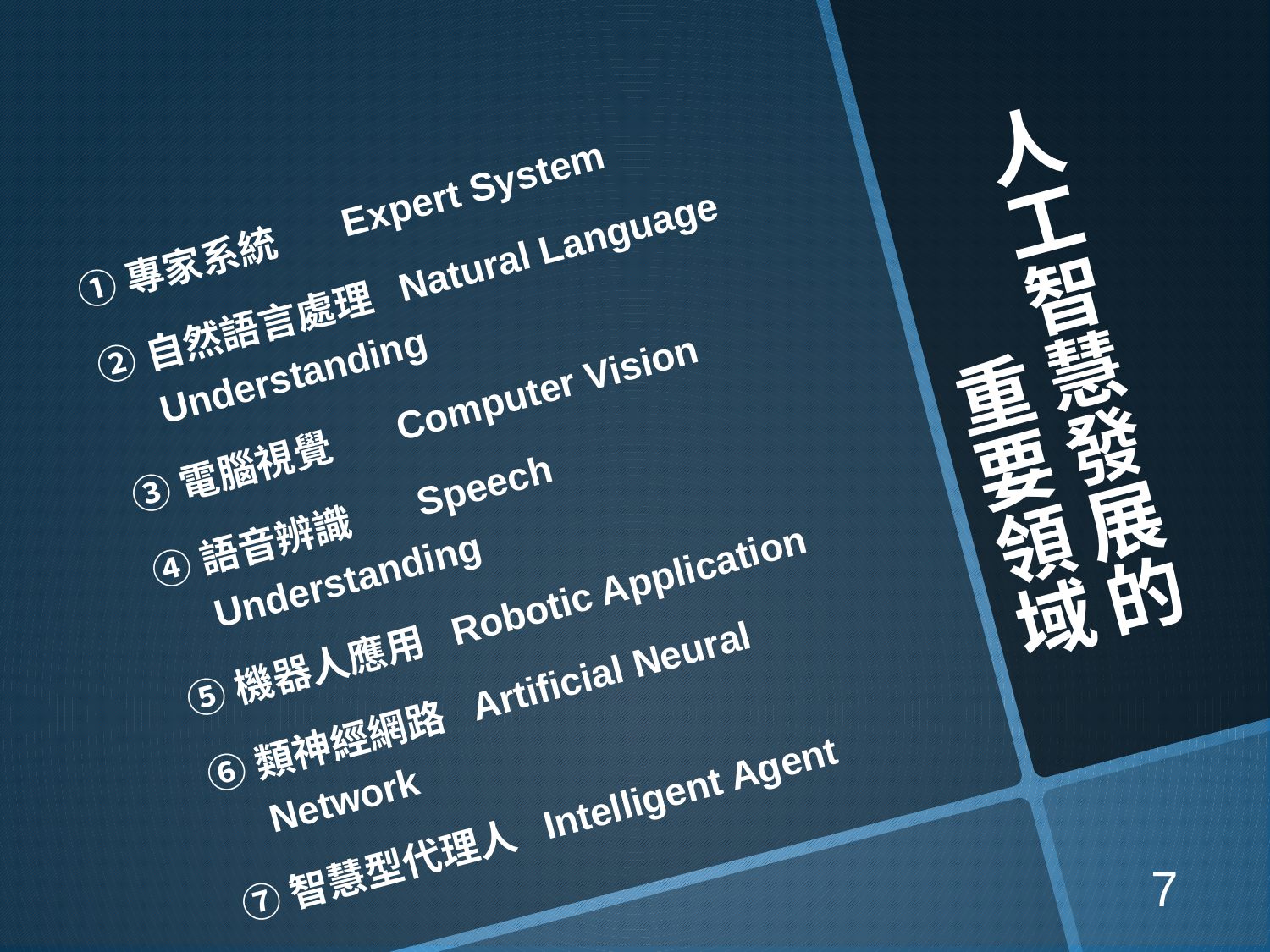

# 人工智慧發展的 重要領域

專家系統	Expert System
自然語言處理	Natural Language 	Understanding
電腦視覺	Computer Vision
語音辨識	Speech 	Understanding
機器人應用	Robotic Application
類神經網路	Artificial Neural 	Network
智慧型代理人	Intelligent Agent

7